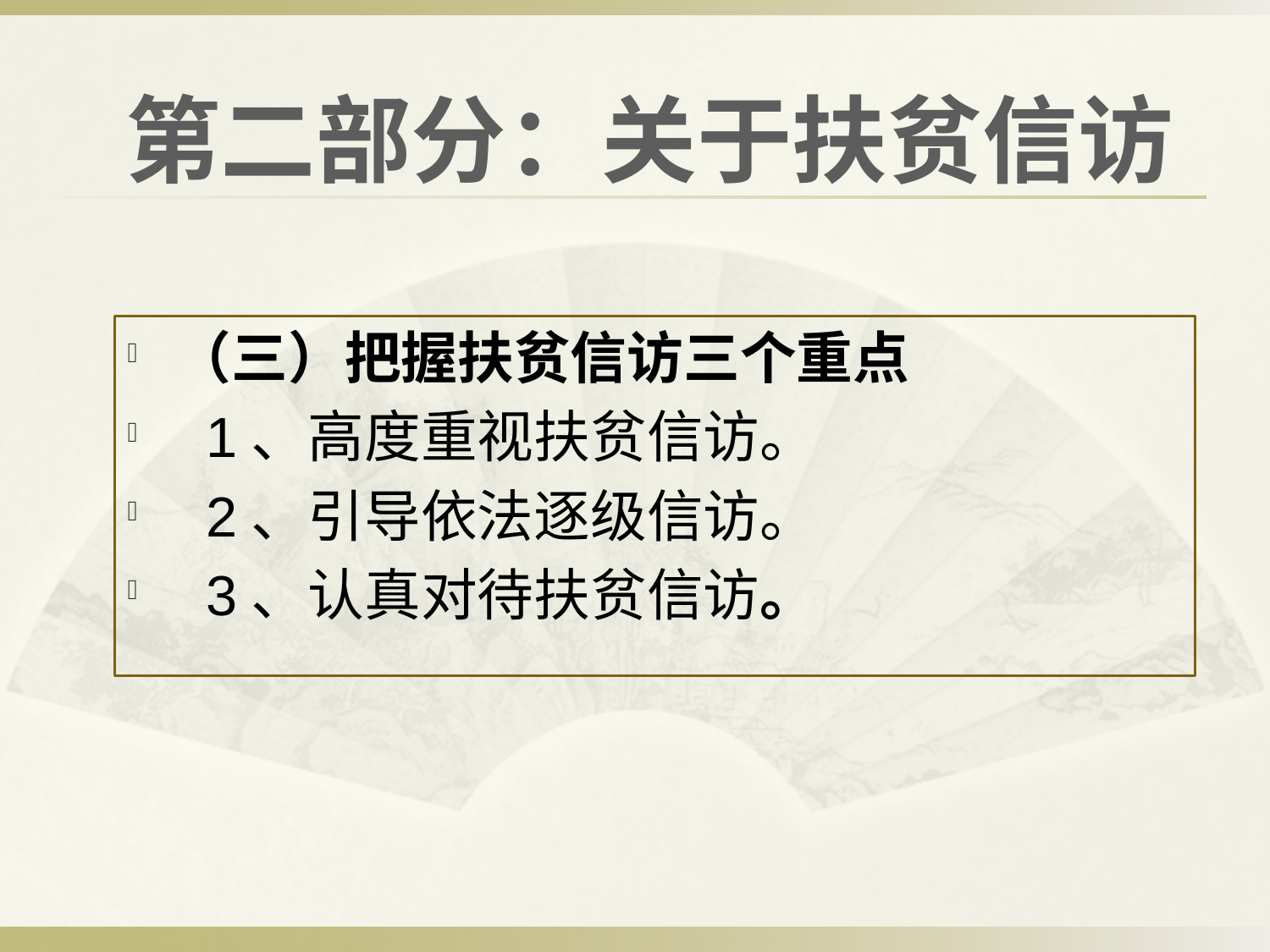

第二部分：关于扶贫信访
（三）把握扶贫信访三个重点
  1、高度重视扶贫信访。
  2、引导依法逐级信访。
  3、认真对待扶贫信访。